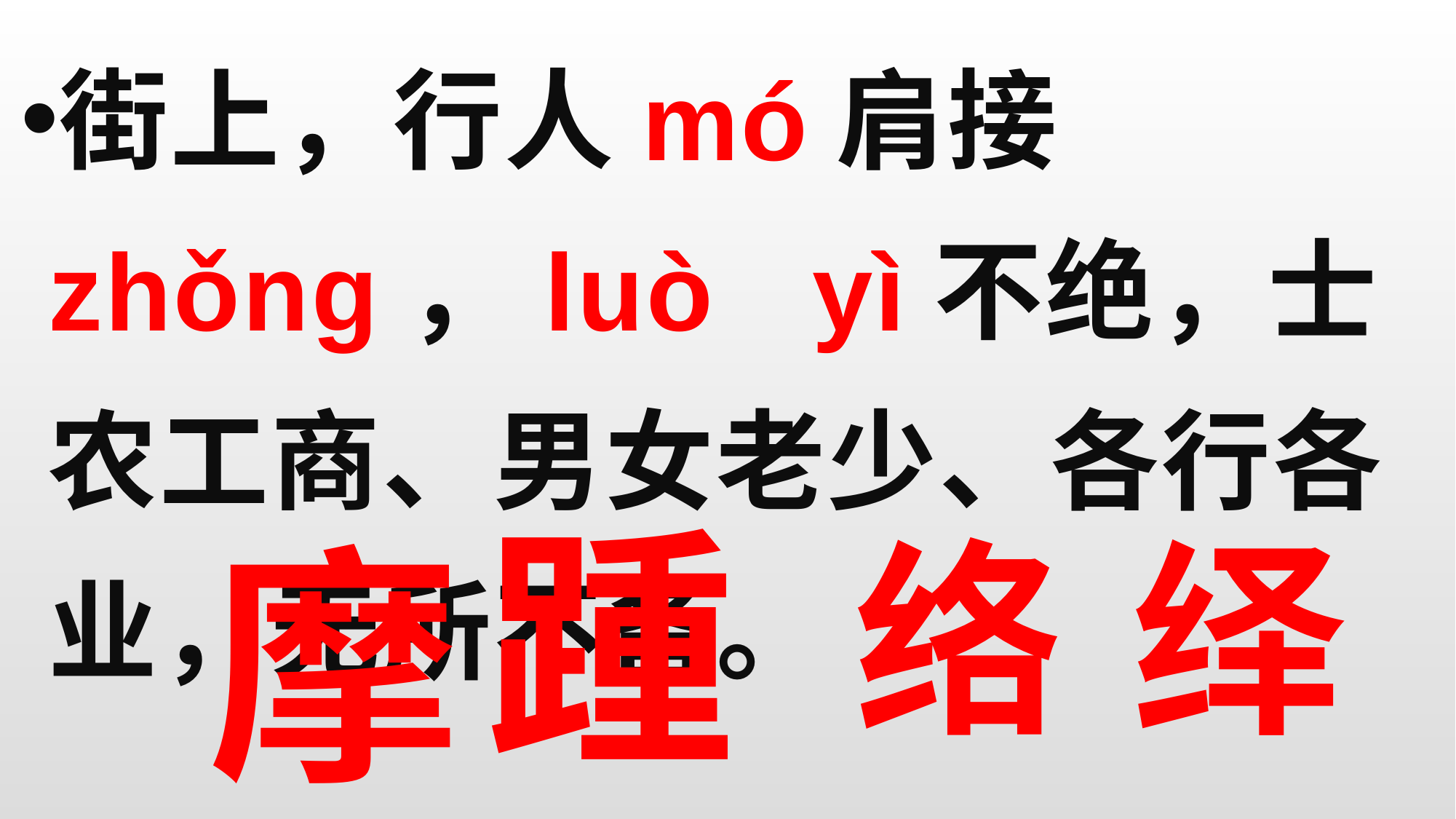

街上，行人mó肩接zhǒng，luò	yì不绝，士农工商、男女老少、各行各业，无所不备。
#
踵
摩
络
绎